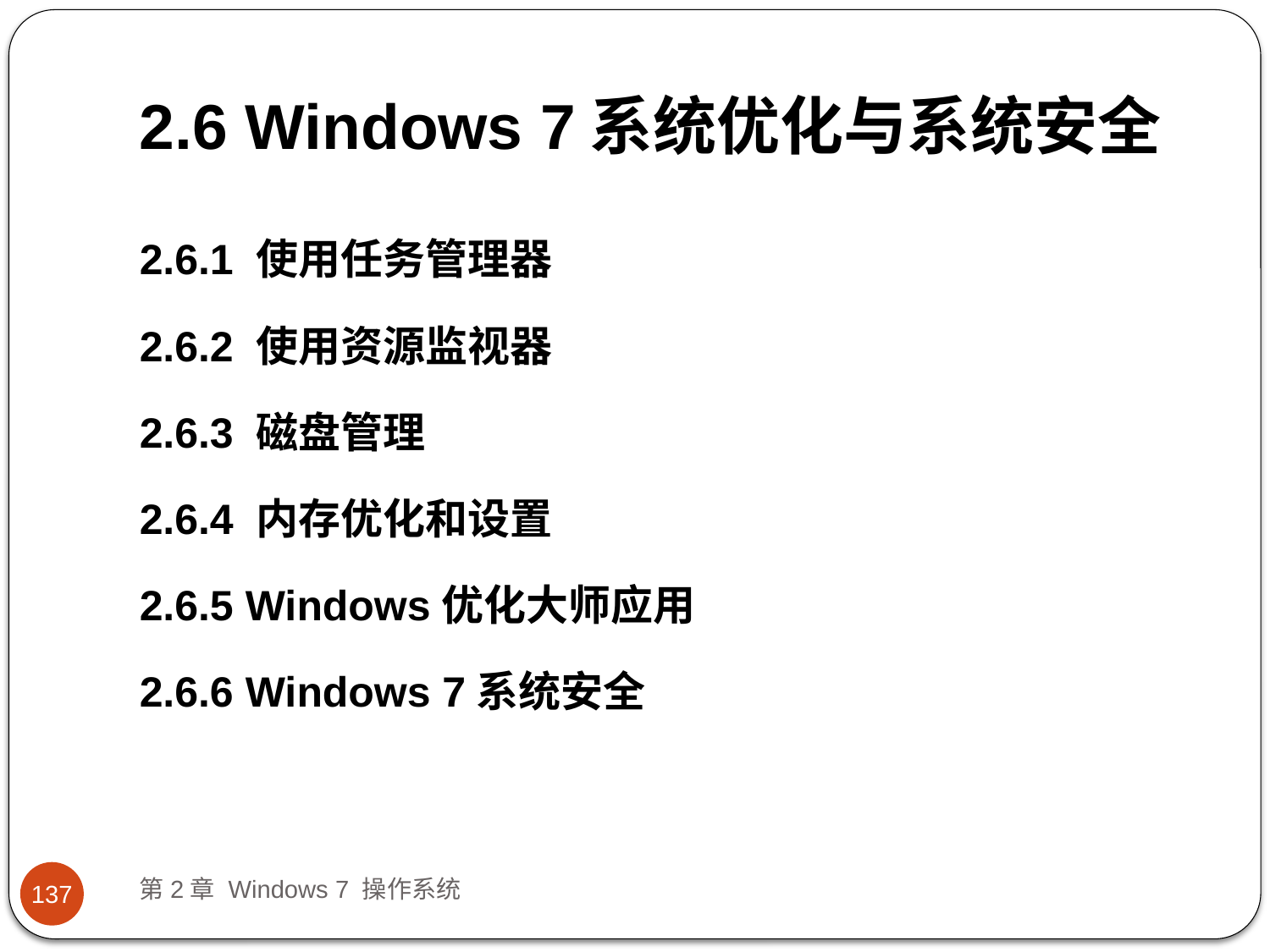

# 2.6 Windows 7系统优化与系统安全
2.6.1 使用任务管理器
2.6.2 使用资源监视器
2.6.3 磁盘管理
2.6.4 内存优化和设置
2.6.5 Windows优化大师应用
2.6.6 Windows 7系统安全
第2章 Windows 7 操作系统
137